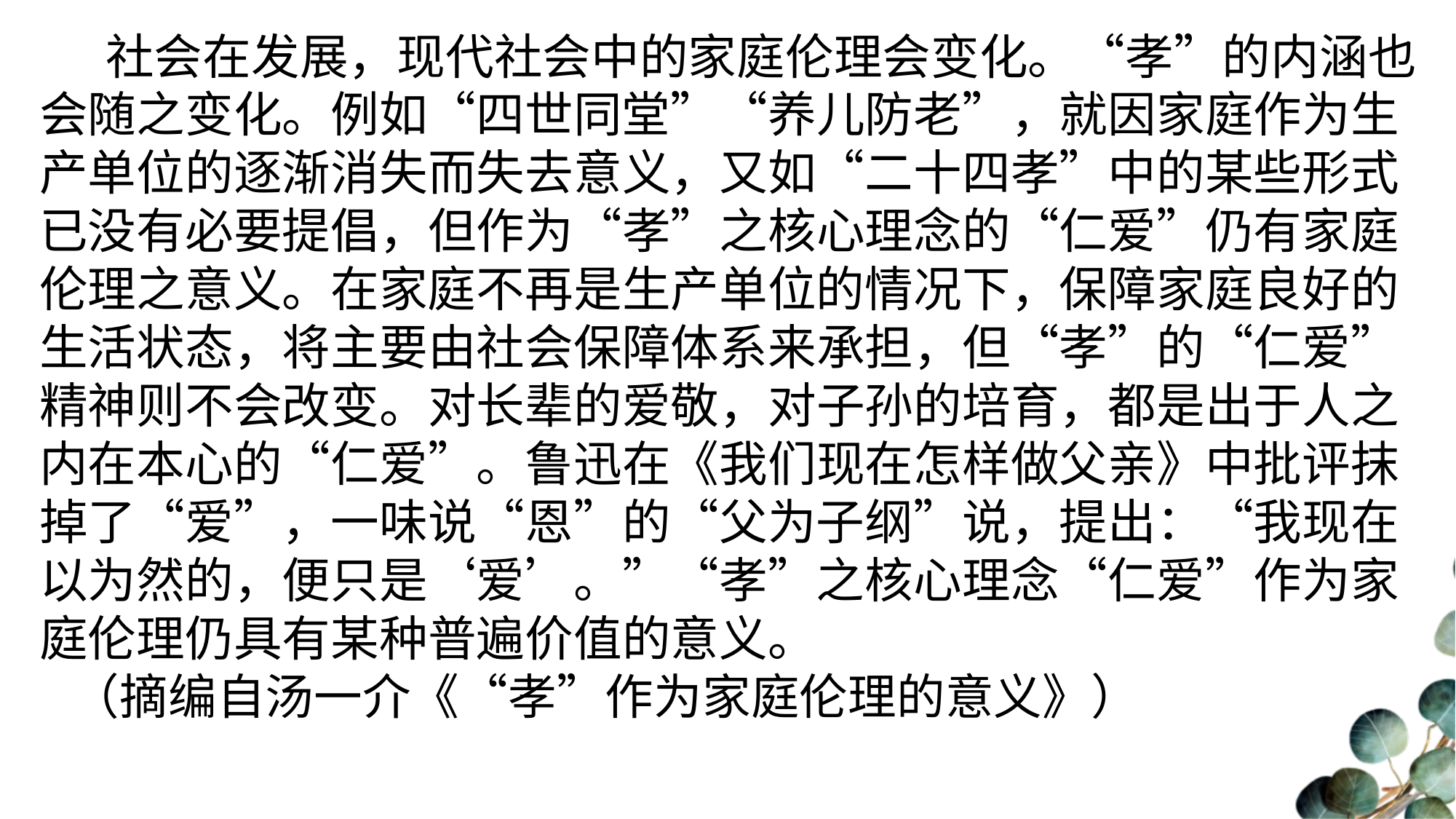

社会在发展，现代社会中的家庭伦理会变化。“孝”的内涵也会随之变化。例如“四世同堂”“养儿防老”，就因家庭作为生产单位的逐渐消失而失去意义，又如“二十四孝”中的某些形式已没有必要提倡，但作为“孝”之核心理念的“仁爱”仍有家庭伦理之意义。在家庭不再是生产单位的情况下，保障家庭良好的生活状态，将主要由社会保障体系来承担，但“孝”的“仁爱”精神则不会改变。对长辈的爱敬，对子孙的培育，都是出于人之内在本心的“仁爱”。鲁迅在《我们现在怎样做父亲》中批评抹掉了“爱”，一味说“恩”的“父为子纲”说，提出：“我现在以为然的，便只是‘爱’。”“孝”之核心理念“仁爱”作为家庭伦理仍具有某种普遍价值的意义。（摘编自汤一介《“孝”作为家庭伦理的意义》）